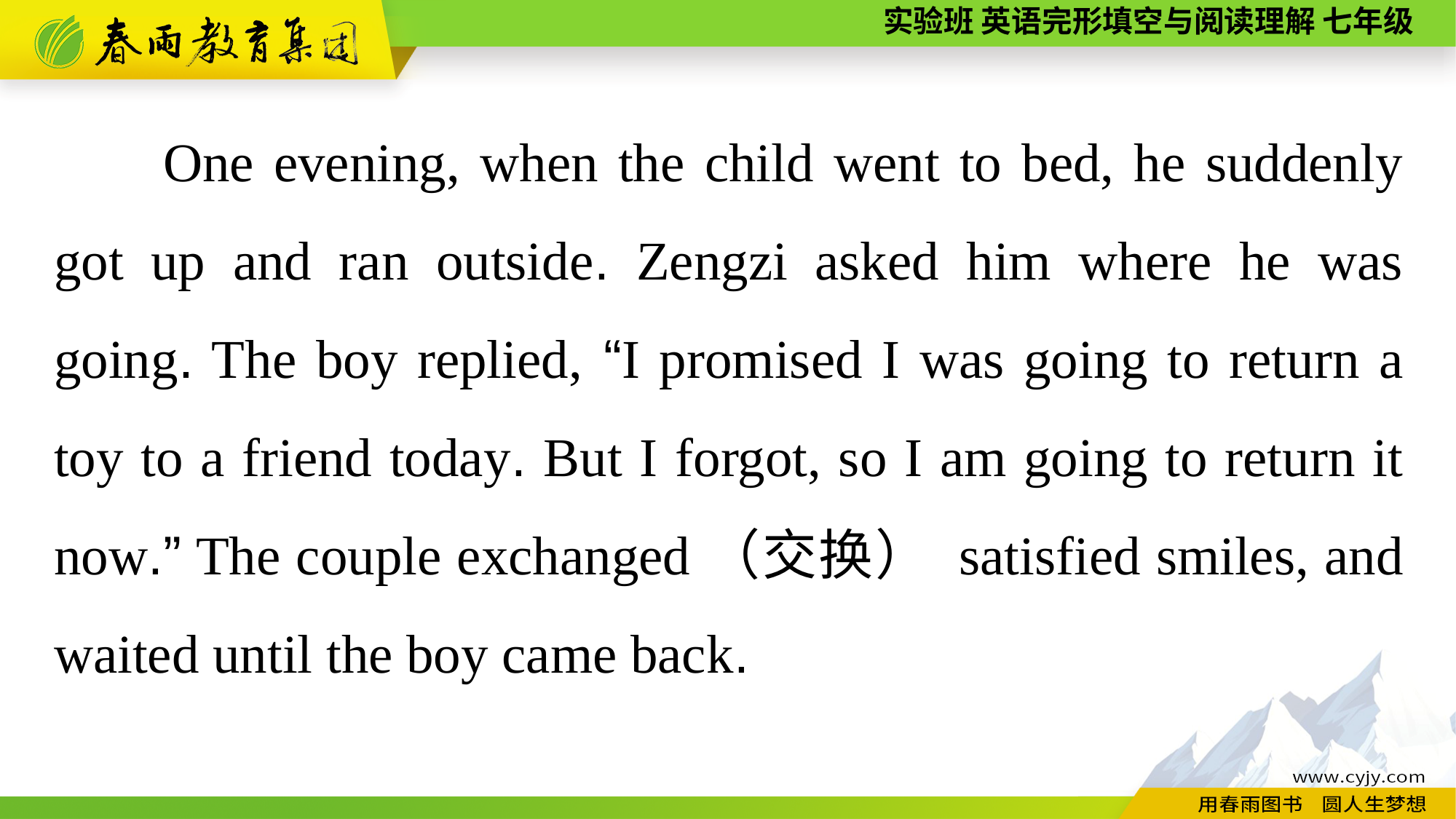

One evening, when the child went to bed, he suddenly got up and ran outside. Zengzi asked him where he was going. The boy replied, “I promised I was going to return a toy to a friend today. But I forgot, so I am going to return it now.” The couple exchanged（交换） satisfied smiles, and waited until the boy came back.